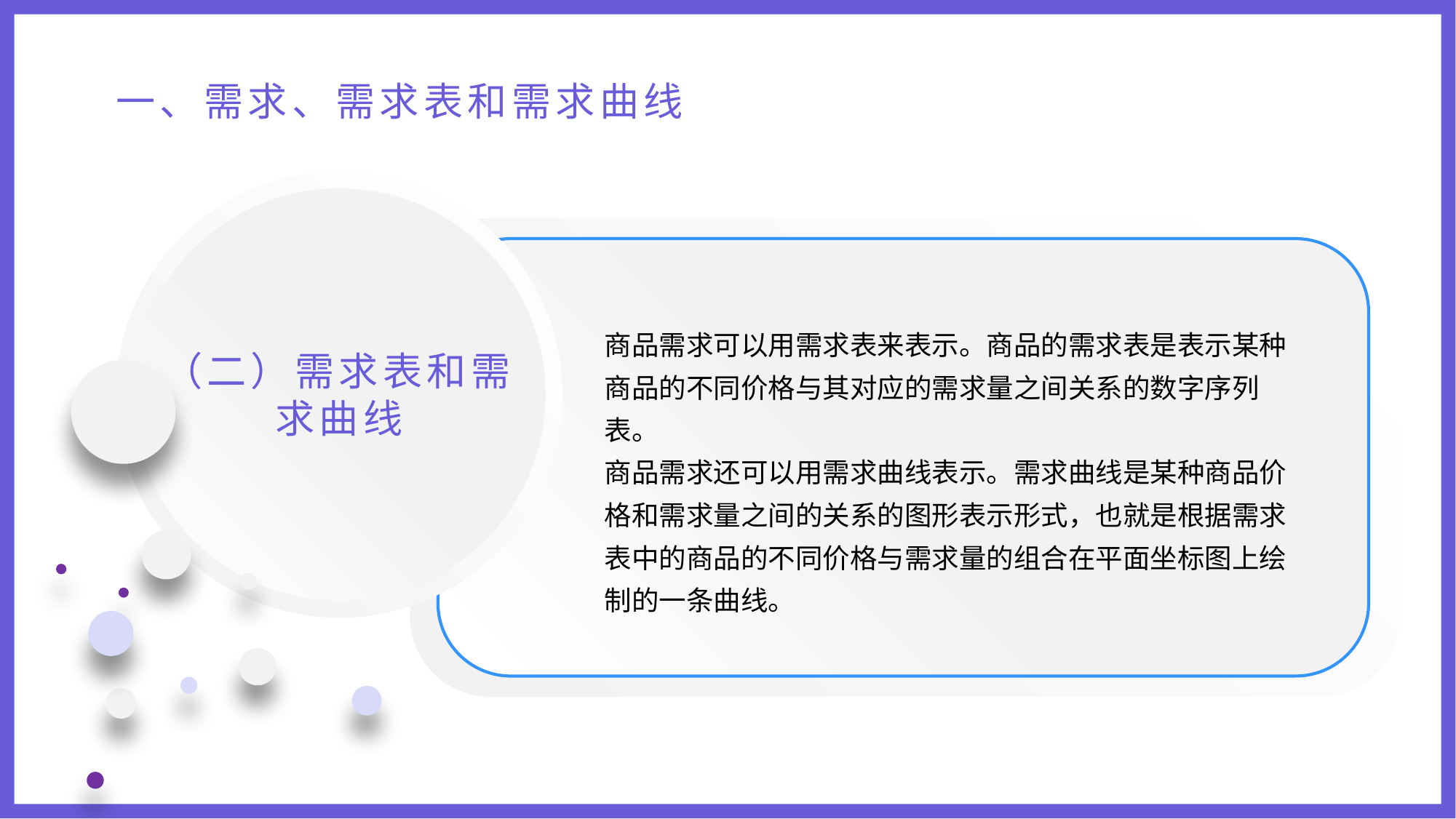

一、需求、需求表和需求曲线

商品需求可以用需求表来表示。商品的需求表是表示某种商品的不同价格与其对应的需求量之间关系的数字序列表。
商品需求还可以用需求曲线表示。需求曲线是某种商品价格和需求量之间的关系的图形表示形式，也就是根据需求表中的商品的不同价格与需求量的组合在平面坐标图上绘制的一条曲线。
（二）需求表和需求曲线